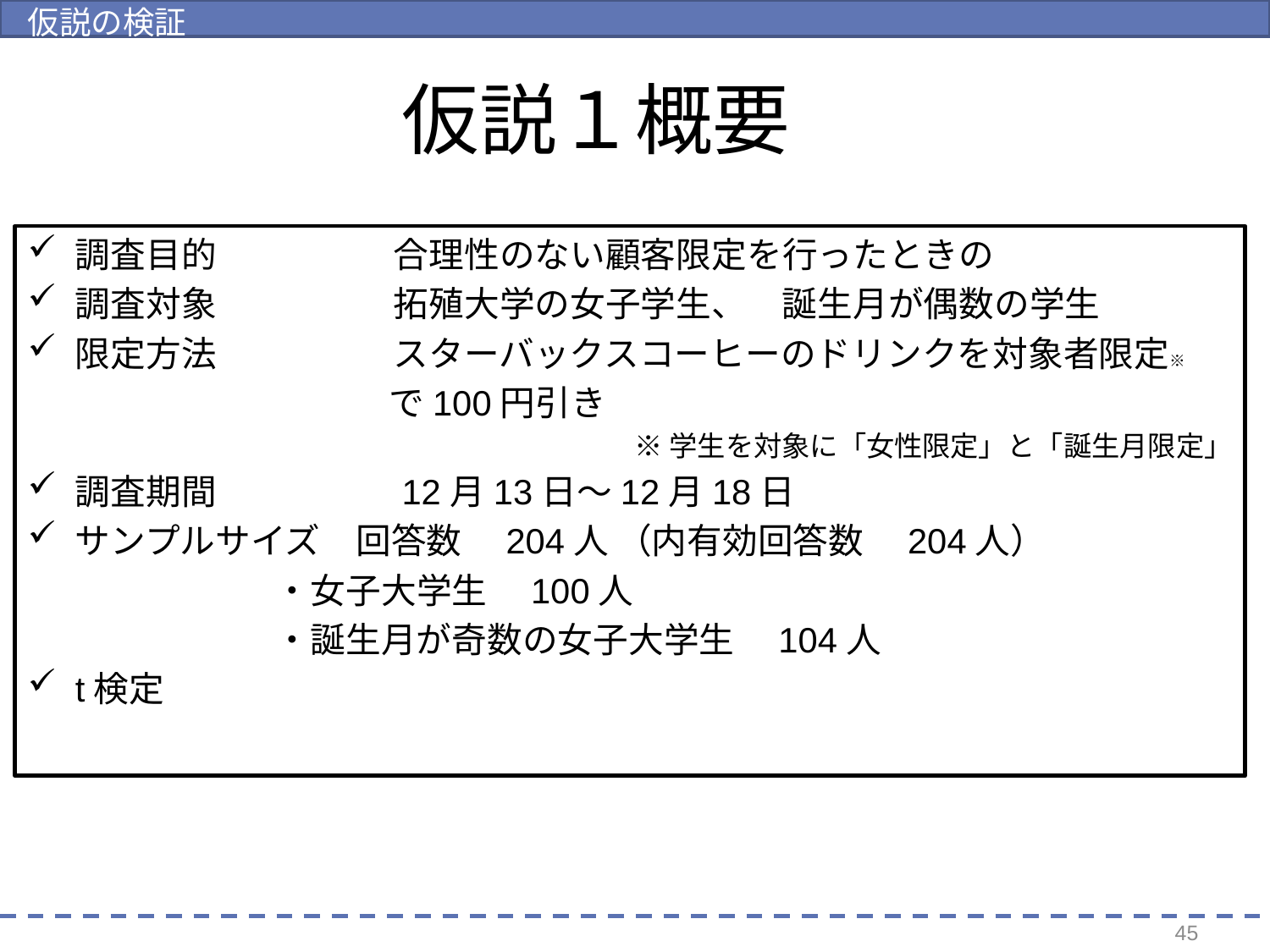

仮説の検証
# 仮説１概要
調査目的　　　　　合理性のない顧客限定を行ったときの
調査対象　　　　　拓殖大学の女子学生、　誕生月が偶数の学生
限定方法　　　　　スターバックスコーヒーのドリンクを対象者限定※
　　　　　　　　　　 で100円引き
※学生を対象に「女性限定」と「誕生月限定」
調査期間　　　　　12月13日～12月18日
サンプルサイズ　回答数　204人 （内有効回答数　204人）
　　　　　　　・女子大学生　100人
　　　　　　　・誕生月が奇数の女子大学生　104人
t検定